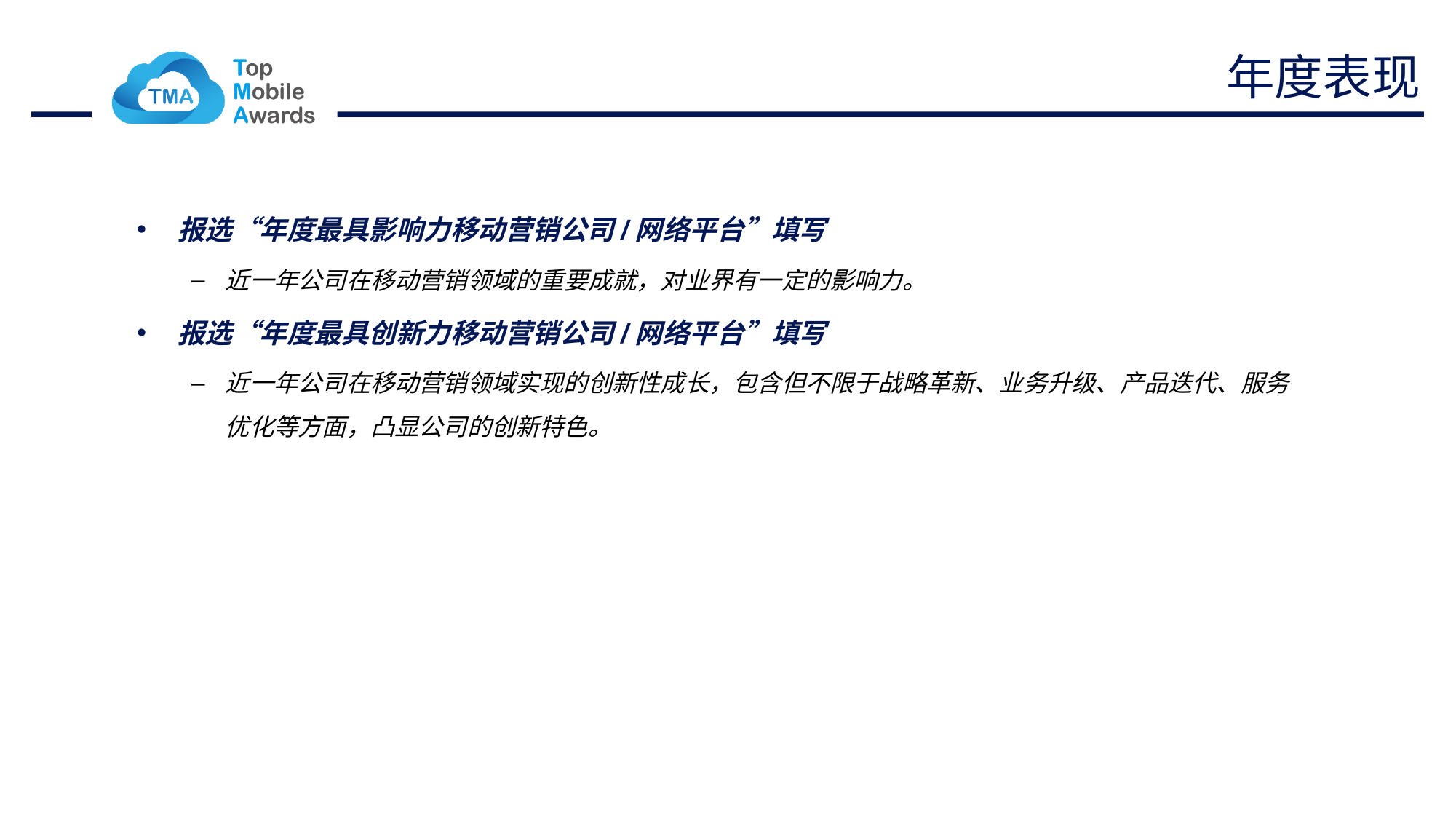

报选“年度最具影响力移动营销公司/网络平台”填写
近一年公司在移动营销领域的重要成就，对业界有一定的影响力。
报选“年度最具创新力移动营销公司/网络平台”填写
近一年公司在移动营销领域实现的创新性成长，包含但不限于战略革新、业务升级、产品迭代、服务优化等方面，凸显公司的创新特色。